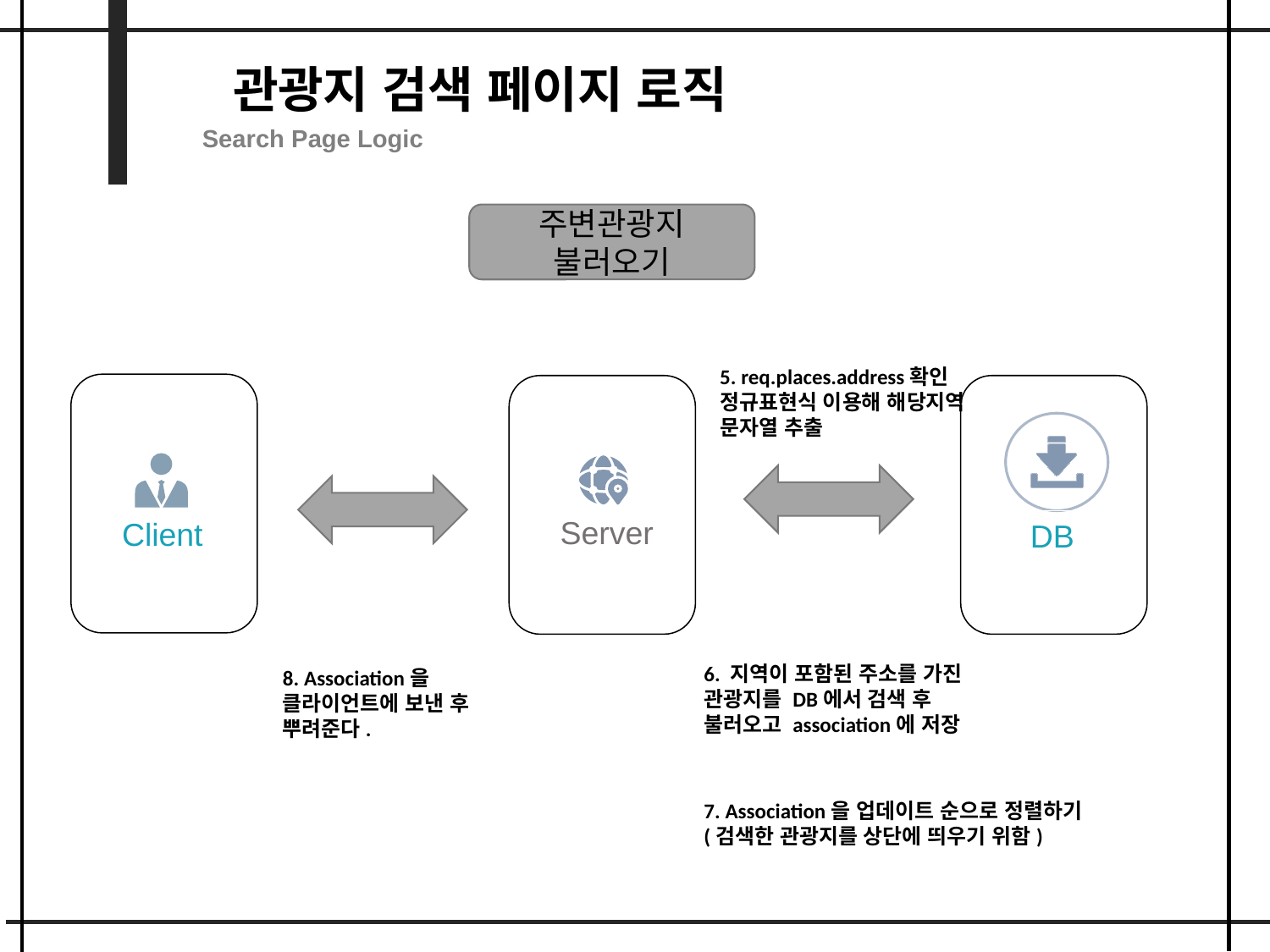

관광지 검색 페이지 로직
Search Page Logic
주변관광지 불러오기
5. req.places.address확인
정규표현식 이용해 해당지역 문자열 추출

Client
DB
Server
6. 지역이 포함된 주소를 가진 관광지를 DB에서 검색 후 불러오고 association에 저장

8. Association을 클라이언트에 보낸 후 뿌려준다.
7. Association을 업데이트 순으로 정렬하기
(검색한 관광지를 상단에 띄우기 위함)